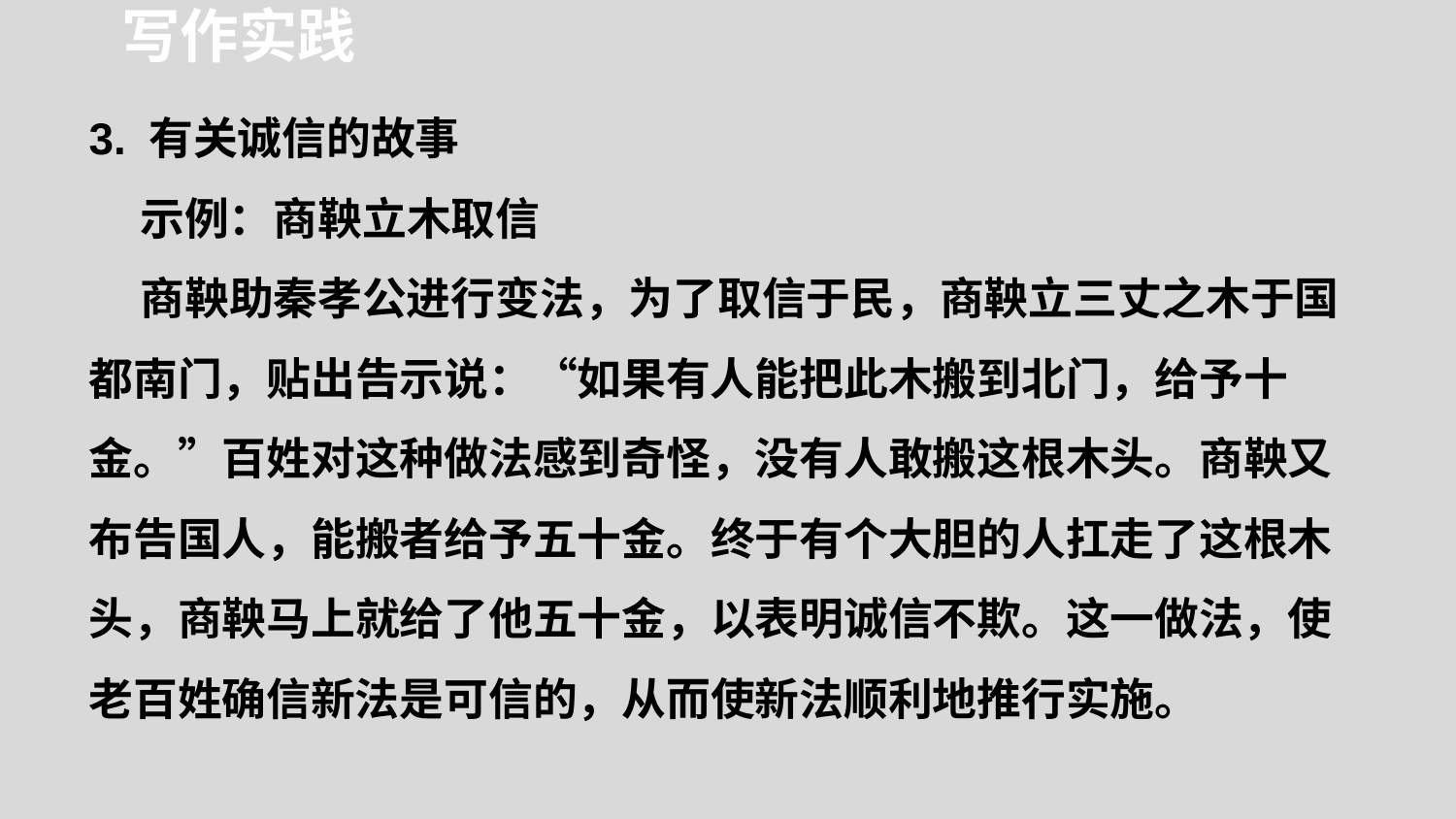

写作实践
3. 有关诚信的故事
    示例：商鞅立木取信
    商鞅助秦孝公进行变法，为了取信于民，商鞅立三丈之木于国都南门，贴出告示说：“如果有人能把此木搬到北门，给予十金。”百姓对这种做法感到奇怪，没有人敢搬这根木头。商鞅又布告国人，能搬者给予五十金。终于有个大胆的人扛走了这根木头，商鞅马上就给了他五十金，以表明诚信不欺。这一做法，使老百姓确信新法是可信的，从而使新法顺利地推行实施。